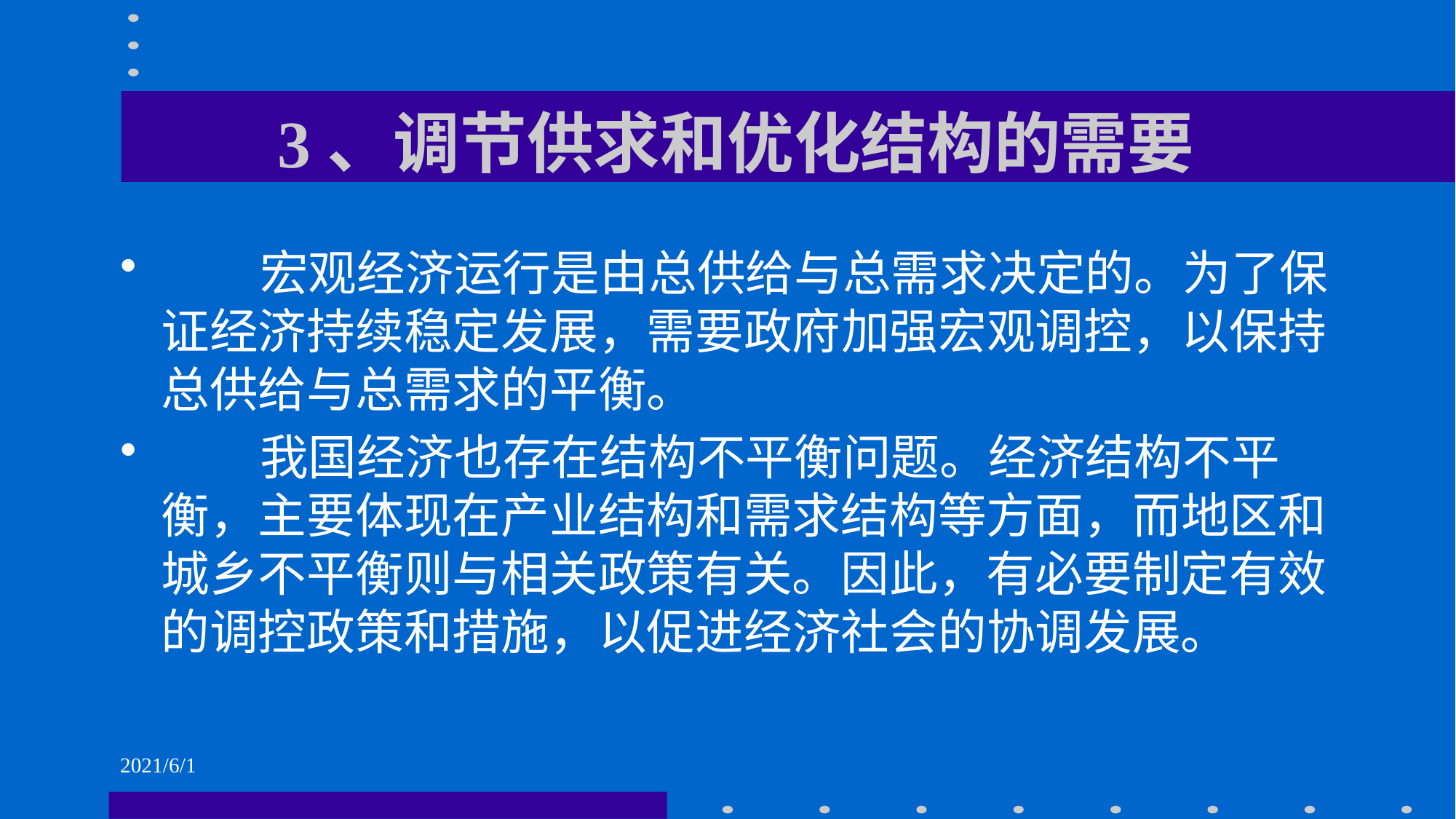

# 3、调节供求和优化结构的需要
        宏观经济运行是由总供给与总需求决定的。为了保证经济持续稳定发展，需要政府加强宏观调控，以保持总供给与总需求的平衡。
        我国经济也存在结构不平衡问题。经济结构不平衡，主要体现在产业结构和需求结构等方面，而地区和城乡不平衡则与相关政策有关。因此，有必要制定有效的调控政策和措施，以促进经济社会的协调发展。

2021/6/1